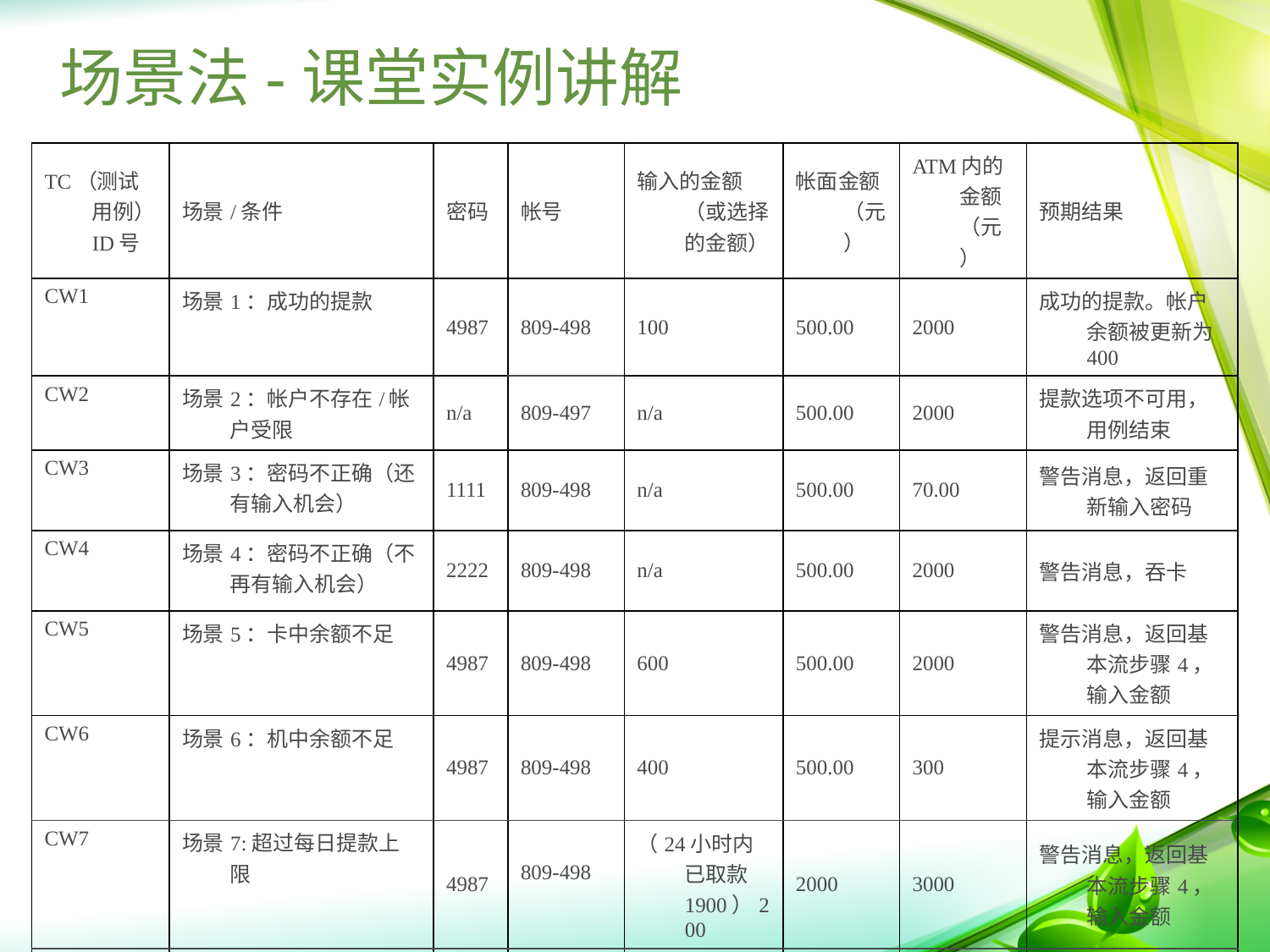

# 场景法-课堂实例讲解
| TC（测试用例）ID号 | 场景/条件 | 密码 | 帐号 | 输入的金额（或选择的金额） | 帐面金额（元） | ATM内的金额（元） | 预期结果 |
| --- | --- | --- | --- | --- | --- | --- | --- |
| CW1 | 场景1：成功的提款 | 4987 | 809-498 | 100 | 500.00 | 2000 | 成功的提款。帐户余额被更新为400 |
| CW2 | 场景2：帐户不存在/帐户受限 | n/a | 809-497 | n/a | 500.00 | 2000 | 提款选项不可用，用例结束 |
| CW3 | 场景3：密码不正确（还有输入机会） | 1111 | 809-498 | n/a | 500.00 | 70.00 | 警告消息，返回重新输入密码 |
| CW4 | 场景4：密码不正确（不再有输入机会） | 2222 | 809-498 | n/a | 500.00 | 2000 | 警告消息，吞卡 |
| CW5 | 场景5：卡中余额不足 | 4987 | 809-498 | 600 | 500.00 | 2000 | 警告消息，返回基本流步骤4，输入金额 |
| CW6 | 场景6：机中余额不足 | 4987 | 809-498 | 400 | 500.00 | 300 | 提示消息，返回基本流步骤4，输入金额 |
| CW7 | 场景7:超过每日提款上限 | 4987 | 809-498 | （24小时内已取款1900）200 | 2000 | 3000 | 警告消息，返回基本流步骤4，输入金额 |
| CW8 | 场景8:输入金额非100倍数 | 4987 | 809-498 | 155 | 500.00 | 2000 | 警告消息，返回基本流步骤4，输入金额 |